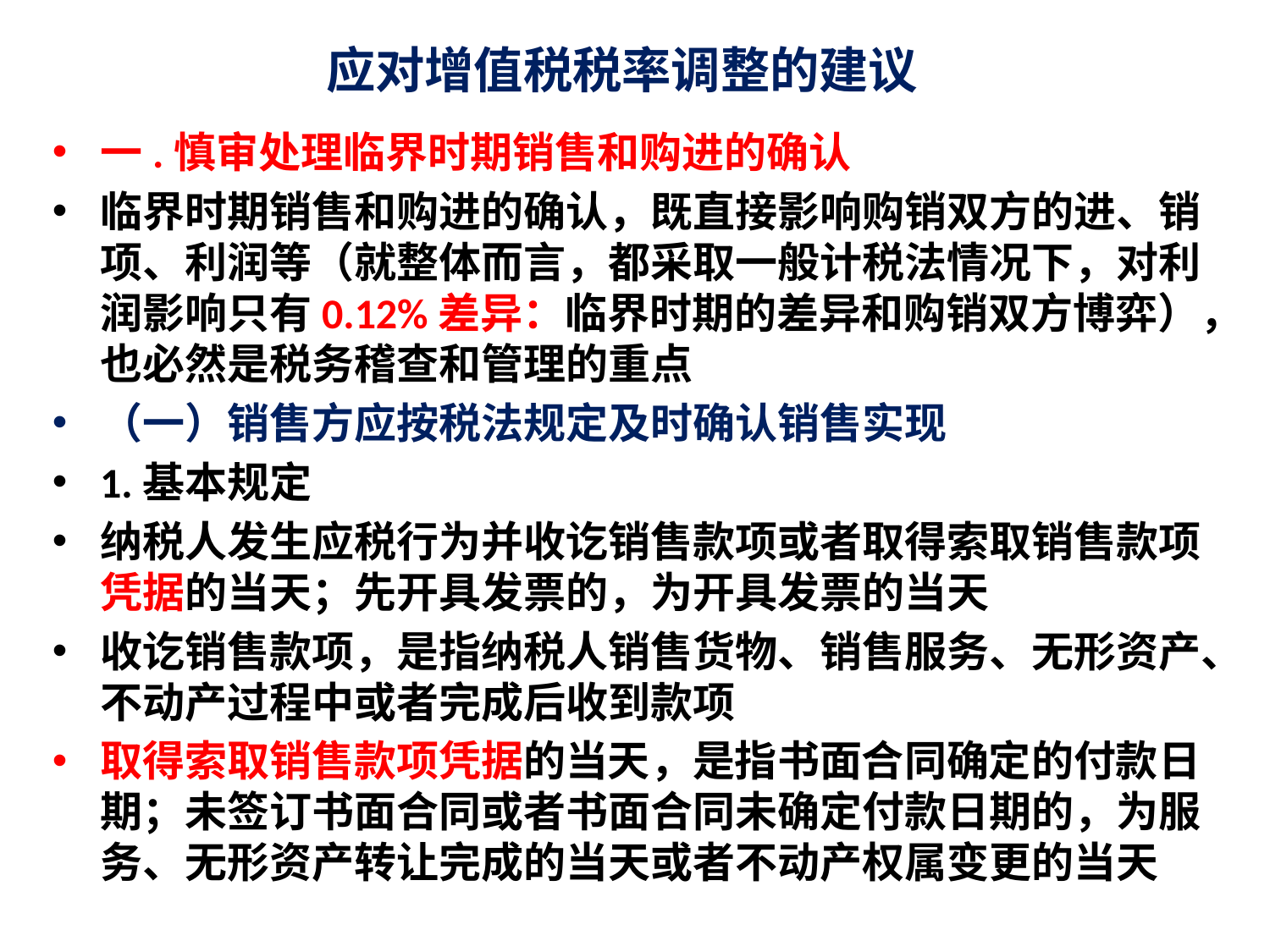

# 应对增值税税率调整的建议
一.慎审处理临界时期销售和购进的确认
临界时期销售和购进的确认，既直接影响购销双方的进、销项、利润等（就整体而言，都采取一般计税法情况下，对利润影响只有0.12%差异：临界时期的差异和购销双方博弈），也必然是税务稽查和管理的重点
（一）销售方应按税法规定及时确认销售实现
1.基本规定
纳税人发生应税行为并收讫销售款项或者取得索取销售款项凭据的当天；先开具发票的，为开具发票的当天
收讫销售款项，是指纳税人销售货物、销售服务、无形资产、不动产过程中或者完成后收到款项
取得索取销售款项凭据的当天，是指书面合同确定的付款日期；未签订书面合同或者书面合同未确定付款日期的，为服务、无形资产转让完成的当天或者不动产权属变更的当天